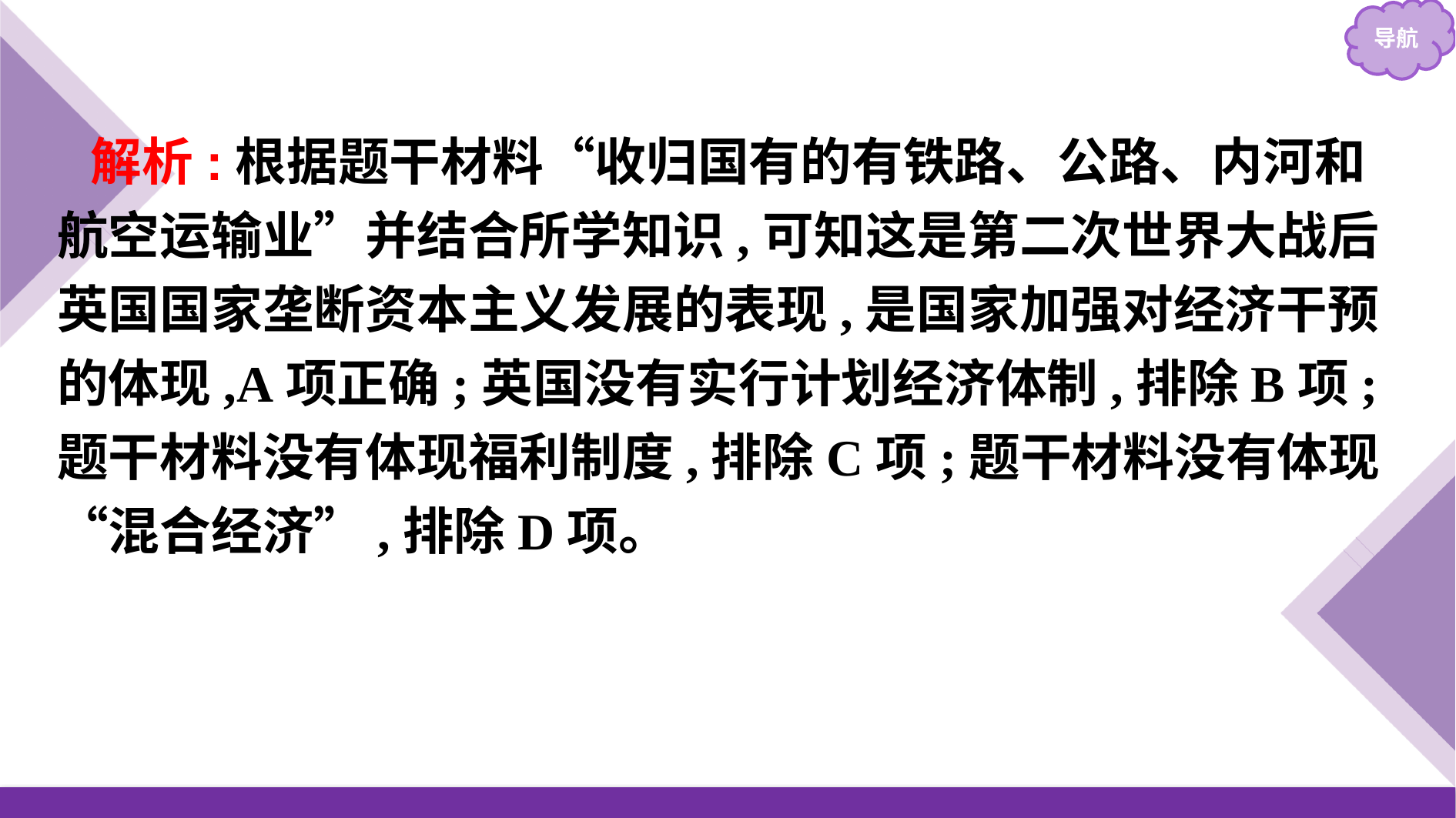

解析:根据题干材料“收归国有的有铁路、公路、内河和航空运输业”并结合所学知识,可知这是第二次世界大战后英国国家垄断资本主义发展的表现,是国家加强对经济干预的体现,A项正确;英国没有实行计划经济体制,排除B项;题干材料没有体现福利制度,排除C项;题干材料没有体现“混合经济”,排除D项。